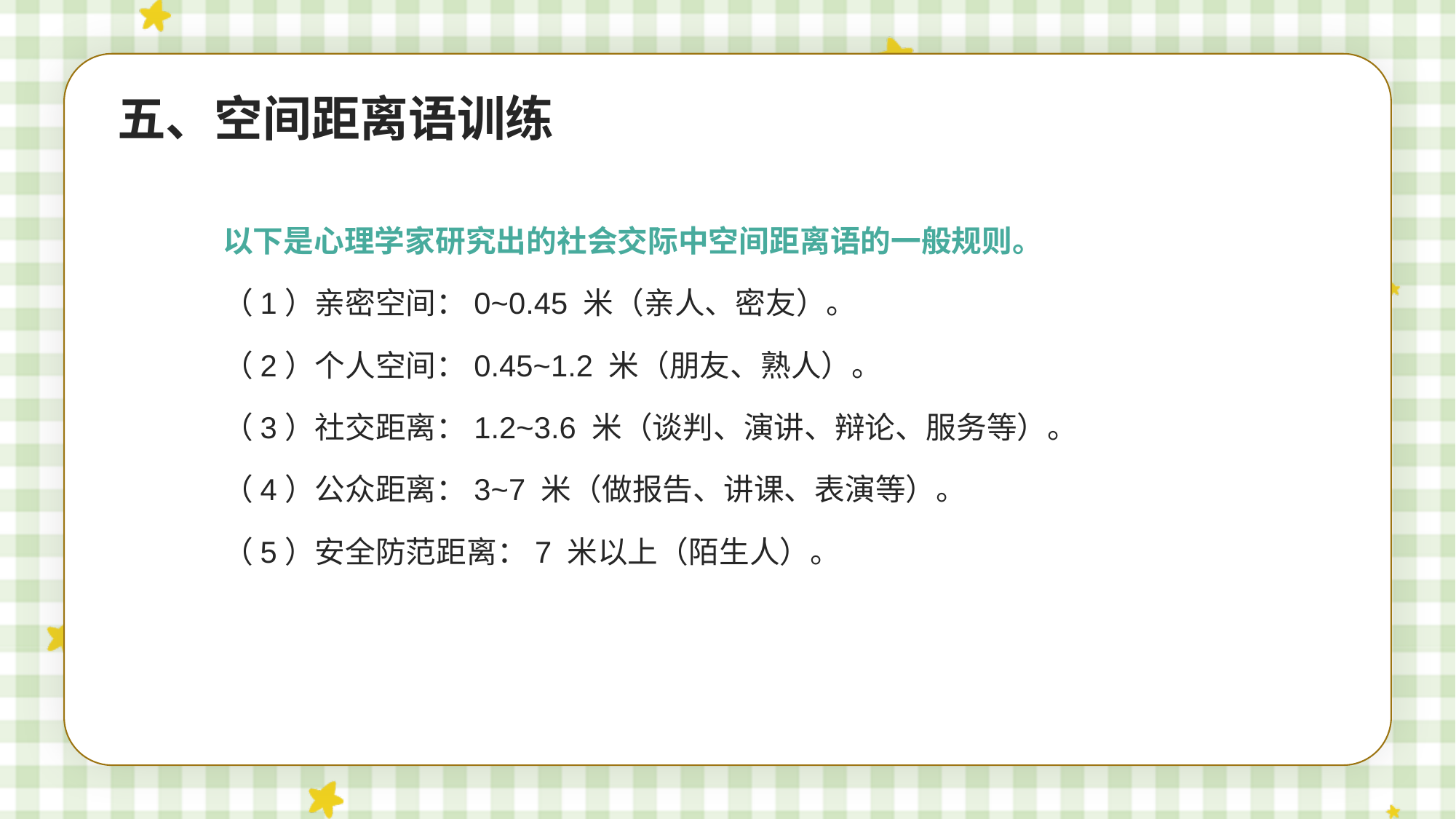

五、空间距离语训练
以下是心理学家研究出的社会交际中空间距离语的一般规则。
（1）亲密空间：0~0.45 米（亲人、密友）。
（2）个人空间：0.45~1.2 米（朋友、熟人）。
（3）社交距离：1.2~3.6 米（谈判、演讲、辩论、服务等）。
（4）公众距离：3~7 米（做报告、讲课、表演等）。
（5）安全防范距离：7 米以上（陌生人）。